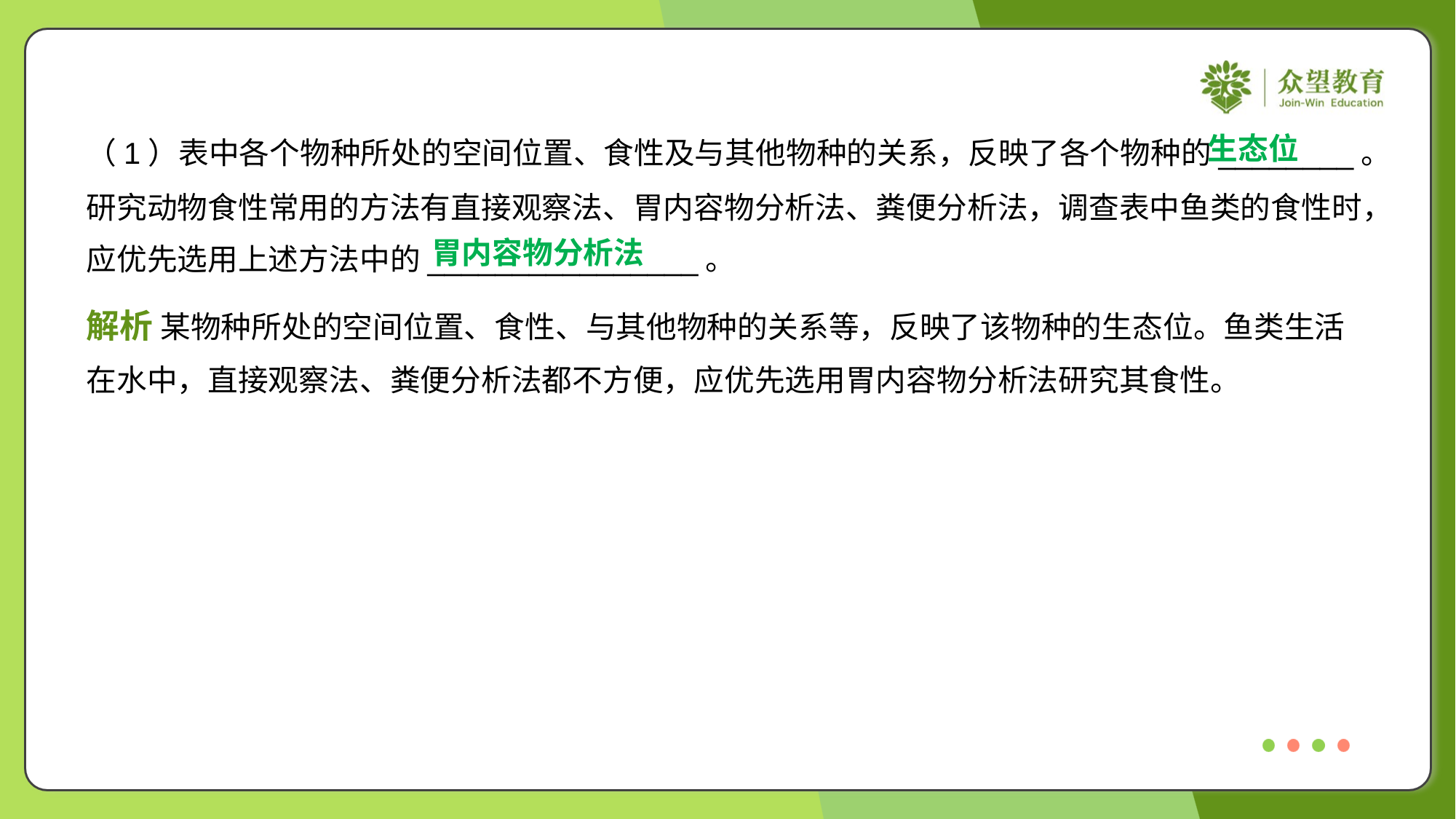

生态位
（1）表中各个物种所处的空间位置、食性及与其他物种的关系，反映了各个物种的________。
研究动物食性常用的方法有直接观察法、胃内容物分析法、粪便分析法，调查表中鱼类的食性时，
应优先选用上述方法中的________________。
胃内容物分析法
解析 某物种所处的空间位置、食性、与其他物种的关系等，反映了该物种的生态位。鱼类生活
在水中，直接观察法、粪便分析法都不方便，应优先选用胃内容物分析法研究其食性。